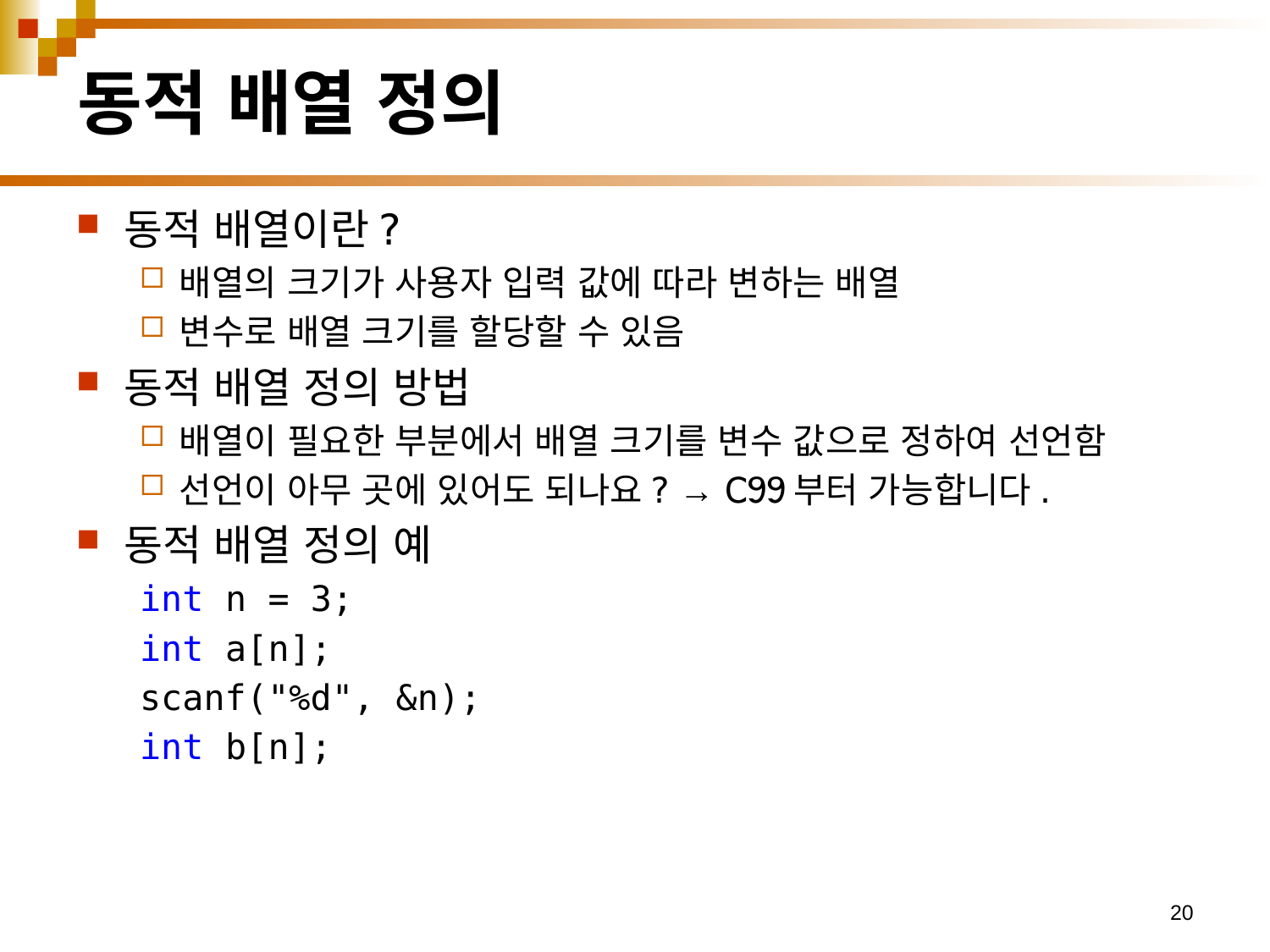

# 동적 배열 정의
동적 배열이란?
배열의 크기가 사용자 입력 값에 따라 변하는 배열
변수로 배열 크기를 할당할 수 있음
동적 배열 정의 방법
배열이 필요한 부분에서 배열 크기를 변수 값으로 정하여 선언함
선언이 아무 곳에 있어도 되나요? → C99부터 가능합니다.
동적 배열 정의 예
int n = 3;
int a[n];
scanf("%d", &n);
int b[n];

20